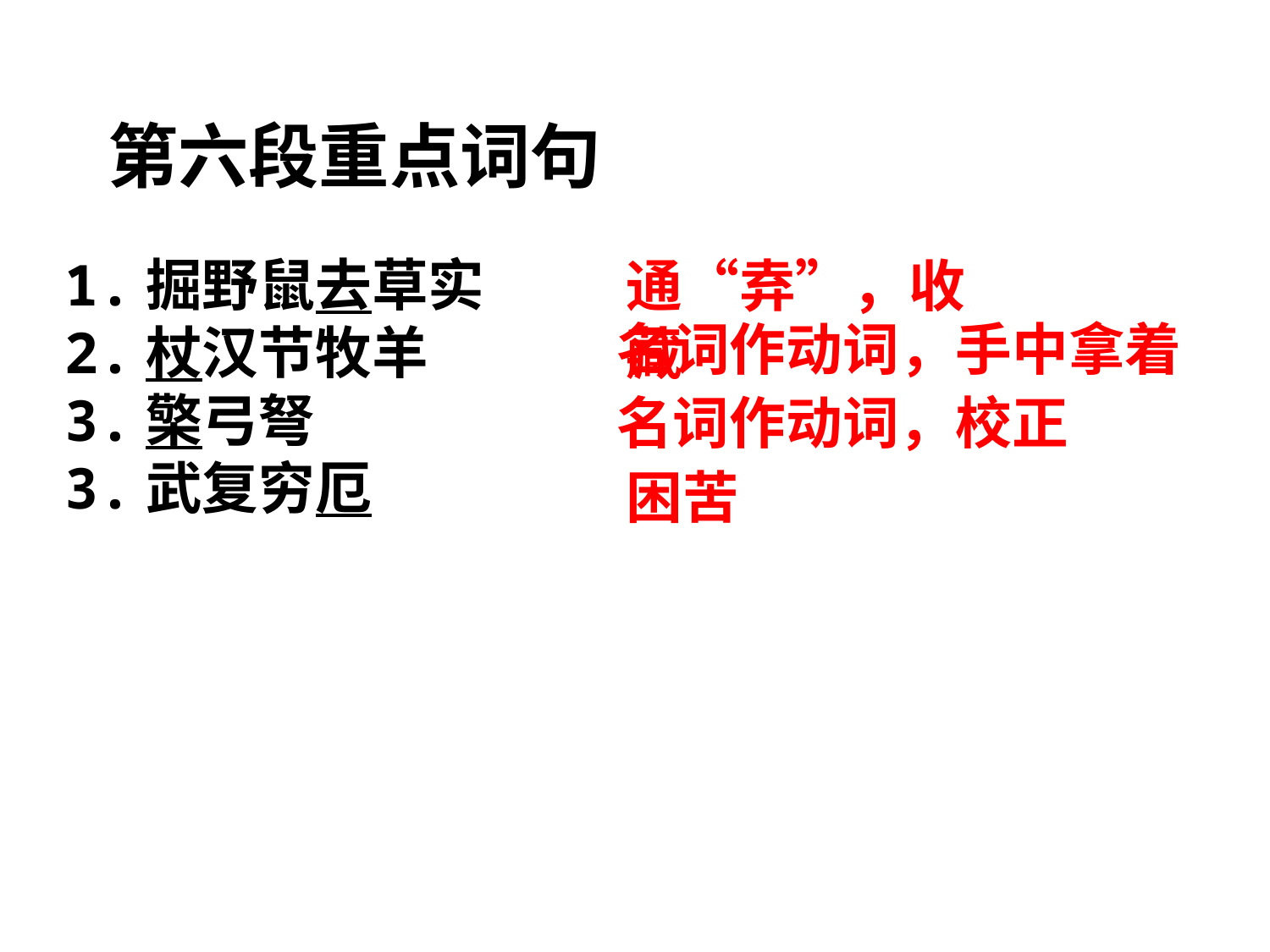

第六段重点词句
1.掘野鼠去草实
2.杖汉节牧羊
3.檠弓弩
3.武复穷厄
通“弆”，收藏

名词作动词，手中拿着
名词作动词，校正
困苦